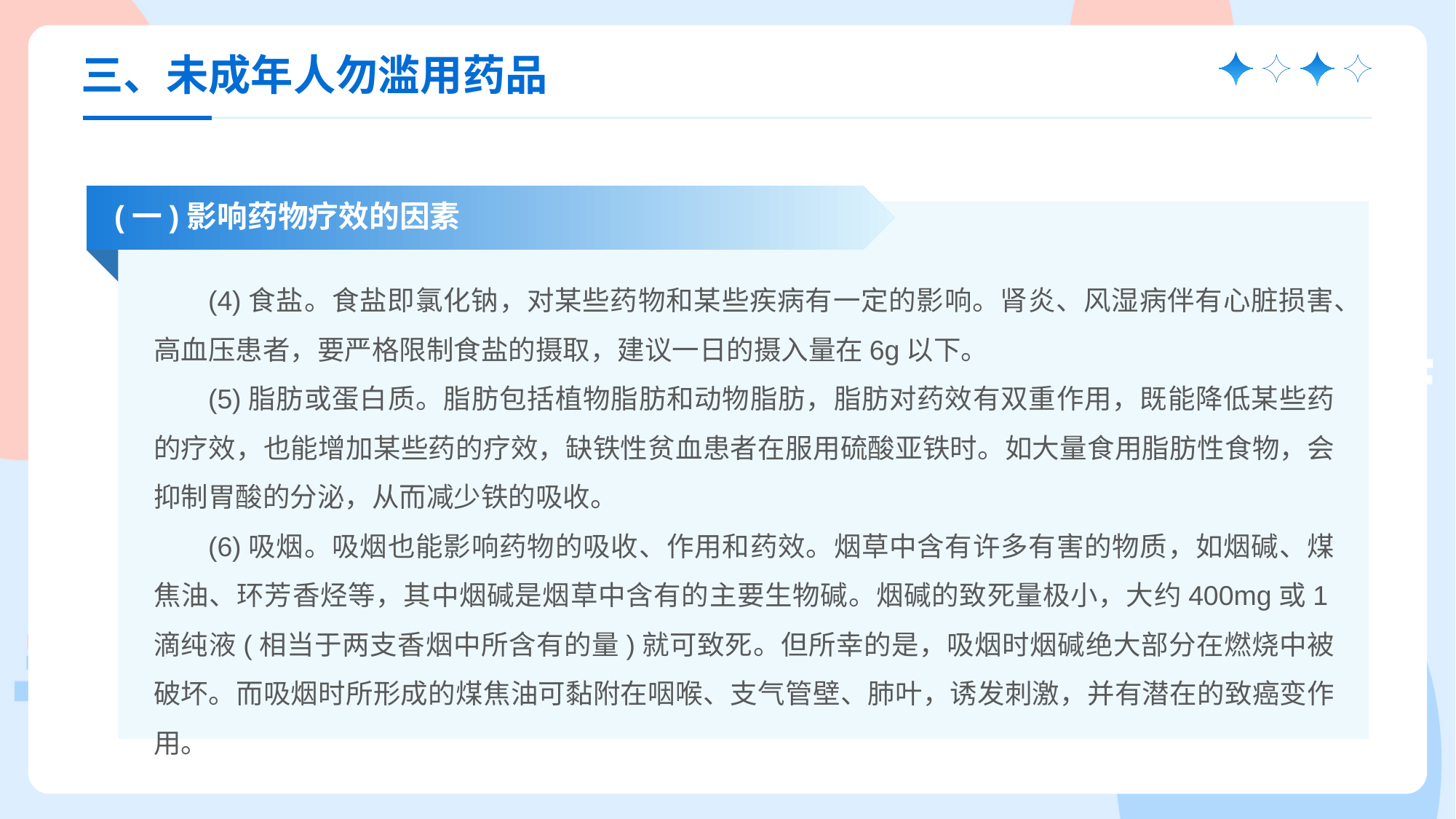

三、未成年人勿滥用药品
(一)影响药物疗效的因素

(4)食盐。食盐即氯化钠，对某些药物和某些疾病有一定的影响。肾炎、风湿病伴有心脏损害、高血压患者，要严格限制食盐的摄取，建议一日的摄入量在6g以下。
(5)脂肪或蛋白质。脂肪包括植物脂肪和动物脂肪，脂肪对药效有双重作用，既能降低某些药的疗效，也能增加某些药的疗效，缺铁性贫血患者在服用硫酸亚铁时。如大量食用脂肪性食物，会抑制胃酸的分泌，从而减少铁的吸收。
(6)吸烟。吸烟也能影响药物的吸收、作用和药效。烟草中含有许多有害的物质，如烟碱、煤焦油、环芳香烃等，其中烟碱是烟草中含有的主要生物碱。烟碱的致死量极小，大约400mg或1滴纯液(相当于两支香烟中所含有的量)就可致死。但所幸的是，吸烟时烟碱绝大部分在燃烧中被破坏。而吸烟时所形成的煤焦油可黏附在咽喉、支气管壁、肺叶，诱发刺激，并有潜在的致癌变作用。